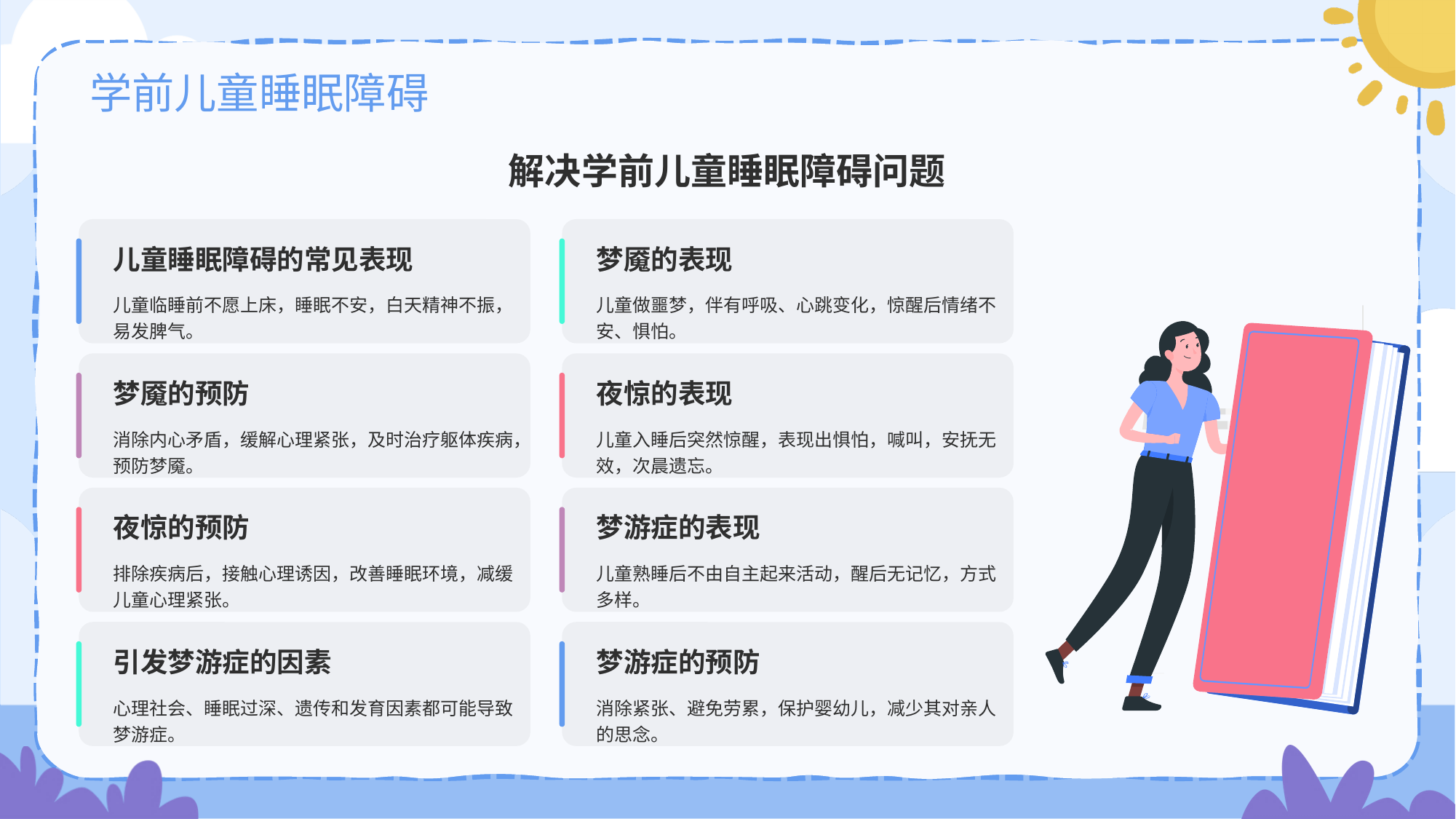

# 学前儿童睡眠障碍
解决学前儿童睡眠障碍问题

儿童睡眠障碍的常见表现

儿童临睡前不愿上床，睡眠不安，白天精神不振，易发脾气。

梦魇的表现

儿童做噩梦，伴有呼吸、心跳变化，惊醒后情绪不安、惧怕。

梦魇的预防

消除内心矛盾，缓解心理紧张，及时治疗躯体疾病，预防梦魇。

夜惊的表现

儿童入睡后突然惊醒，表现出惧怕，喊叫，安抚无效，次晨遗忘。

夜惊的预防

排除疾病后，接触心理诱因，改善睡眠环境，减缓儿童心理紧张。

梦游症的表现

儿童熟睡后不由自主起来活动，醒后无记忆，方式多样。

引发梦游症的因素

心理社会、睡眠过深、遗传和发育因素都可能导致梦游症。

梦游症的预防

消除紧张、避免劳累，保护婴幼儿，减少其对亲人的思念。